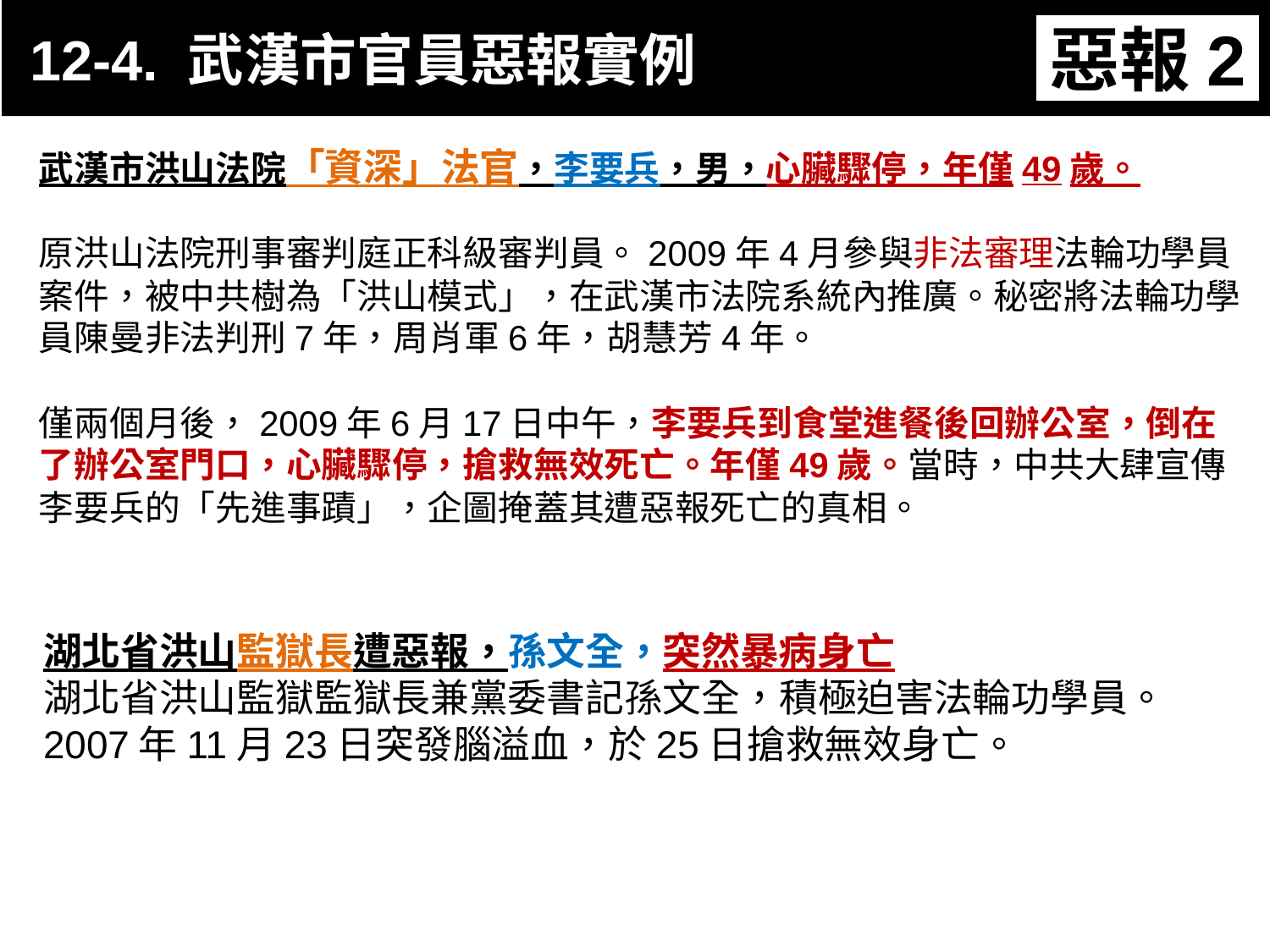

12-4. 武漢市官員惡報實例
惡報2
11-3 武漢市官員惡報實例
武漢市洪山法院「資深」法官，李要兵，男，心臟驟停，年僅49歲。

原洪山法院刑事審判庭正科級審判員。2009年4月參與非法審理法輪功學員案件，被中共樹為「洪山模式」，在武漢市法院系統內推廣。秘密將法輪功學員陳曼非法判刑7年，周肖軍6年，胡慧芳4年。

僅兩個月後，2009年6月17日中午，李要兵到食堂進餐後回辦公室，倒在了辦公室門口，心臟驟停，搶救無效死亡。年僅49歲。當時，中共大肆宣傳李要兵的「先進事蹟」，企圖掩蓋其遭惡報死亡的真相。
湖北省洪山監獄長遭惡報，孫文全，突然暴病身亡
湖北省洪山監獄監獄長兼黨委書記孫文全，積極迫害法輪功學員。
2007年11月23日突發腦溢血，於25日搶救無效身亡。